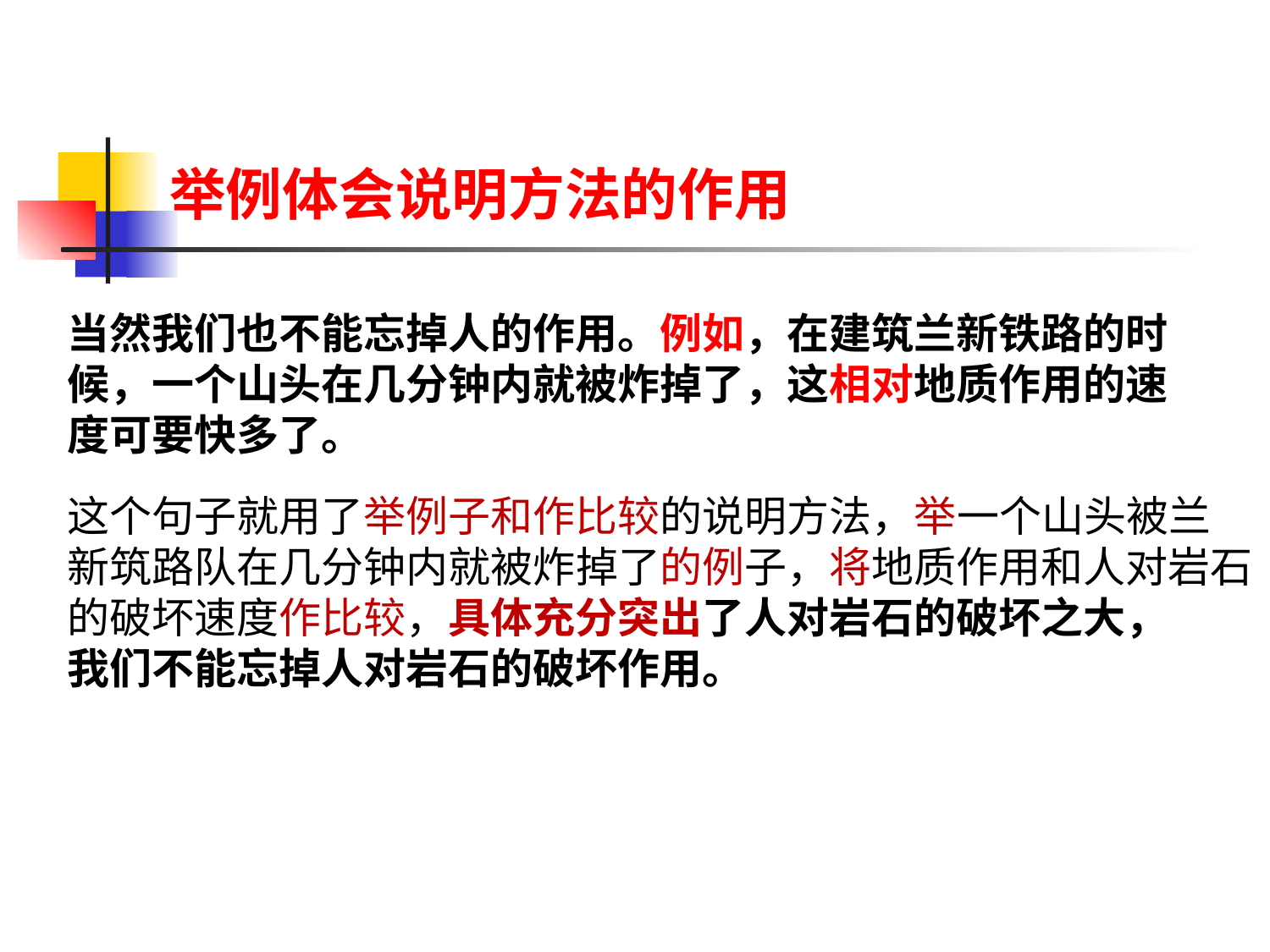

举例体会说明方法的作用
当然我们也不能忘掉人的作用。例如，在建筑兰新铁路的时
候，一个山头在几分钟内就被炸掉了，这相对地质作用的速
度可要快多了。
这个句子就用了举例子和作比较的说明方法，举一个山头被兰
新筑路队在几分钟内就被炸掉了的例子，将地质作用和人对岩石
的破坏速度作比较，具体充分突出了人对岩石的破坏之大，
我们不能忘掉人对岩石的破坏作用。